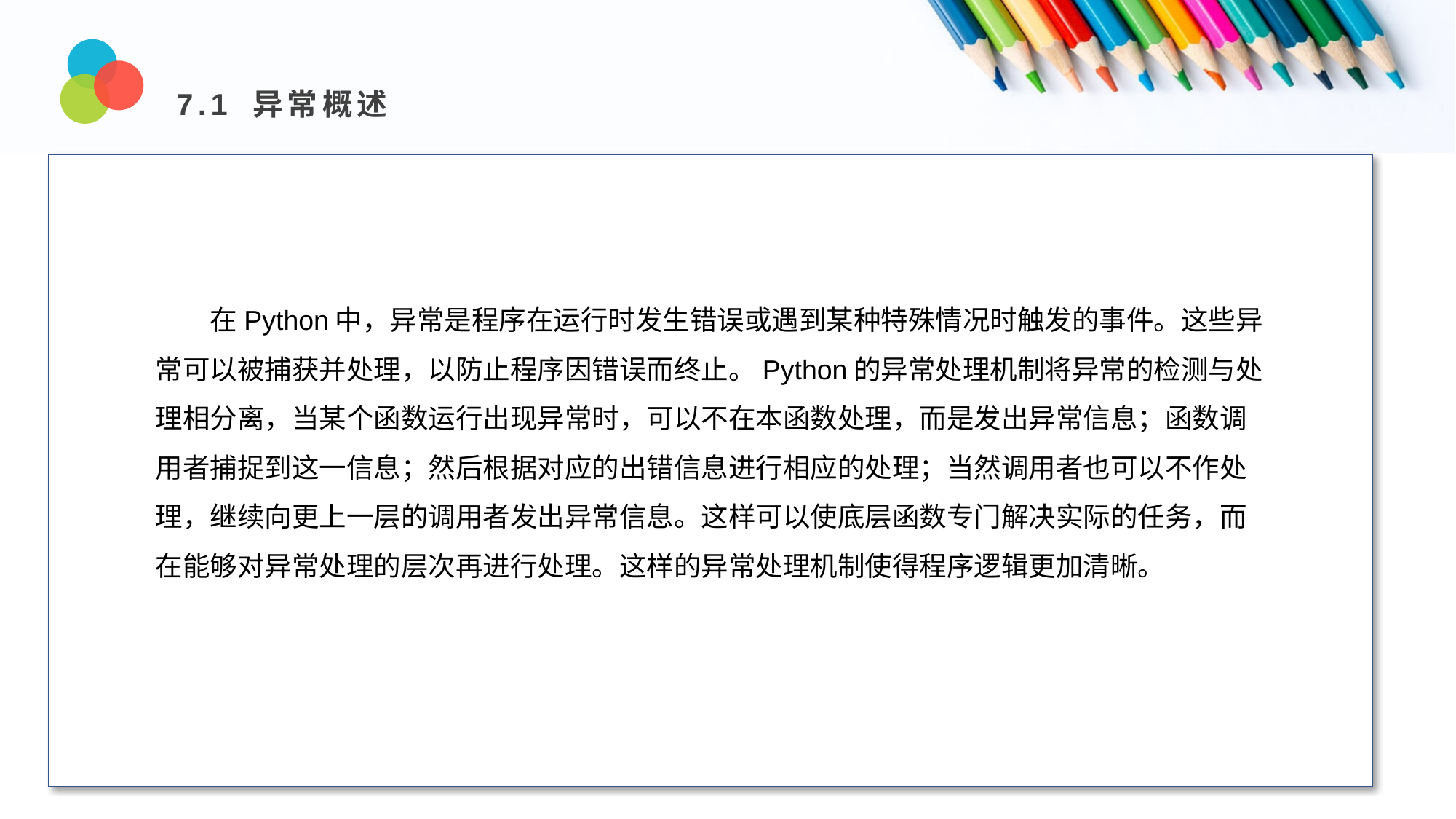

7.1 异常概述
Design and Production
在Python中，异常是程序在运行时发生错误或遇到某种特殊情况时触发的事件。这些异常可以被捕获并处理，以防止程序因错误而终止。Python的异常处理机制将异常的检测与处理相分离，当某个函数运行出现异常时，可以不在本函数处理，而是发出异常信息；函数调用者捕捉到这一信息；然后根据对应的出错信息进行相应的处理；当然调用者也可以不作处理，继续向更上一层的调用者发出异常信息。这样可以使底层函数专门解决实际的任务，而在能够对异常处理的层次再进行处理。这样的异常处理机制使得程序逻辑更加清晰。